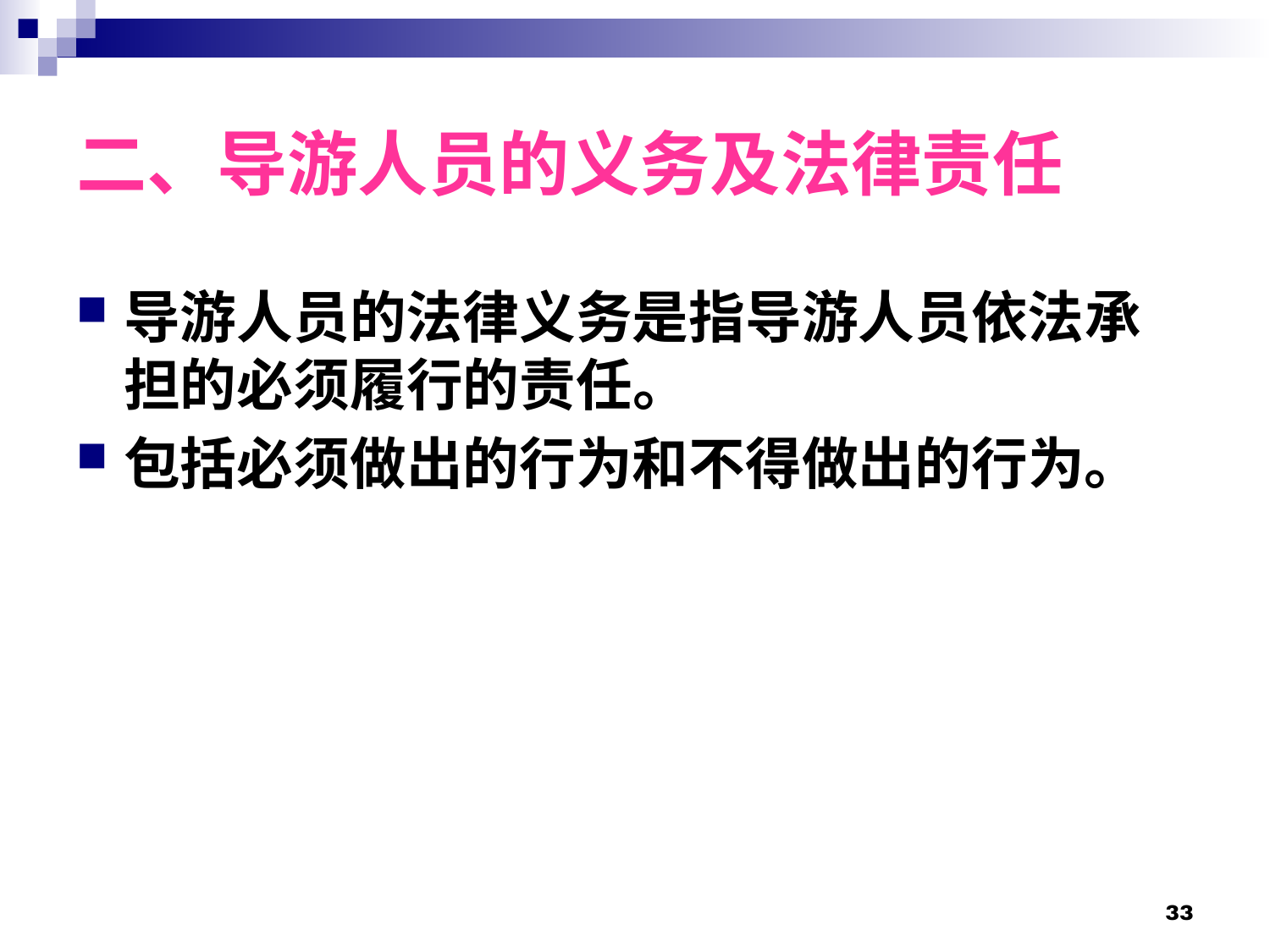

# 二、导游人员的义务及法律责任
导游人员的法律义务是指导游人员依法承担的必须履行的责任。
包括必须做出的行为和不得做出的行为。

33